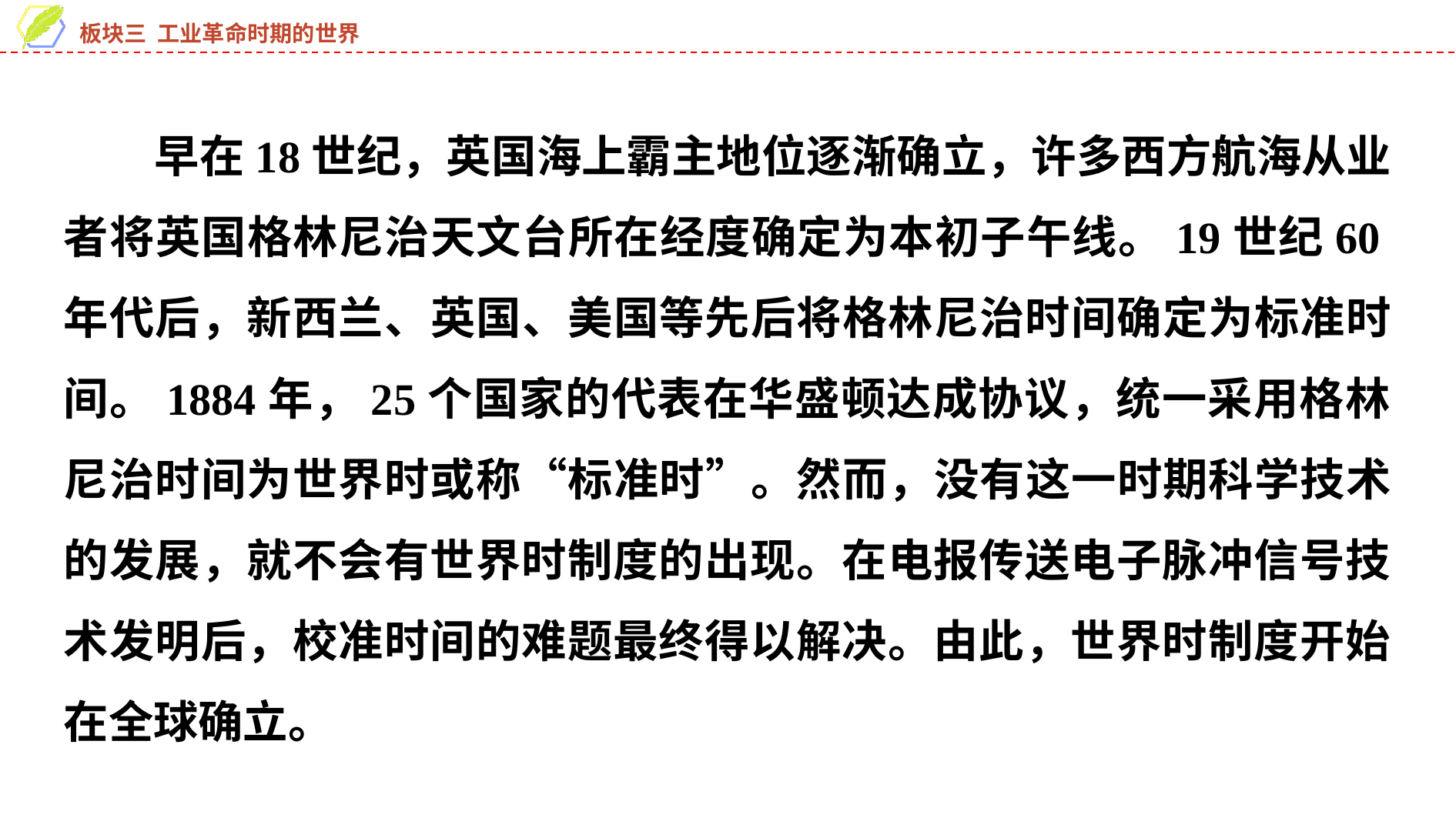

早在18世纪，英国海上霸主地位逐渐确立，许多西方航海从业者将英国格林尼治天文台所在经度确定为本初子午线。19世纪60年代后，新西兰、英国、美国等先后将格林尼治时间确定为标准时间。1884年，25个国家的代表在华盛顿达成协议，统一采用格林尼治时间为世界时或称“标准时”。然而，没有这一时期科学技术的发展，就不会有世界时制度的出现。在电报传送电子脉冲信号技术发明后，校准时间的难题最终得以解决。由此，世界时制度开始在全球确立。